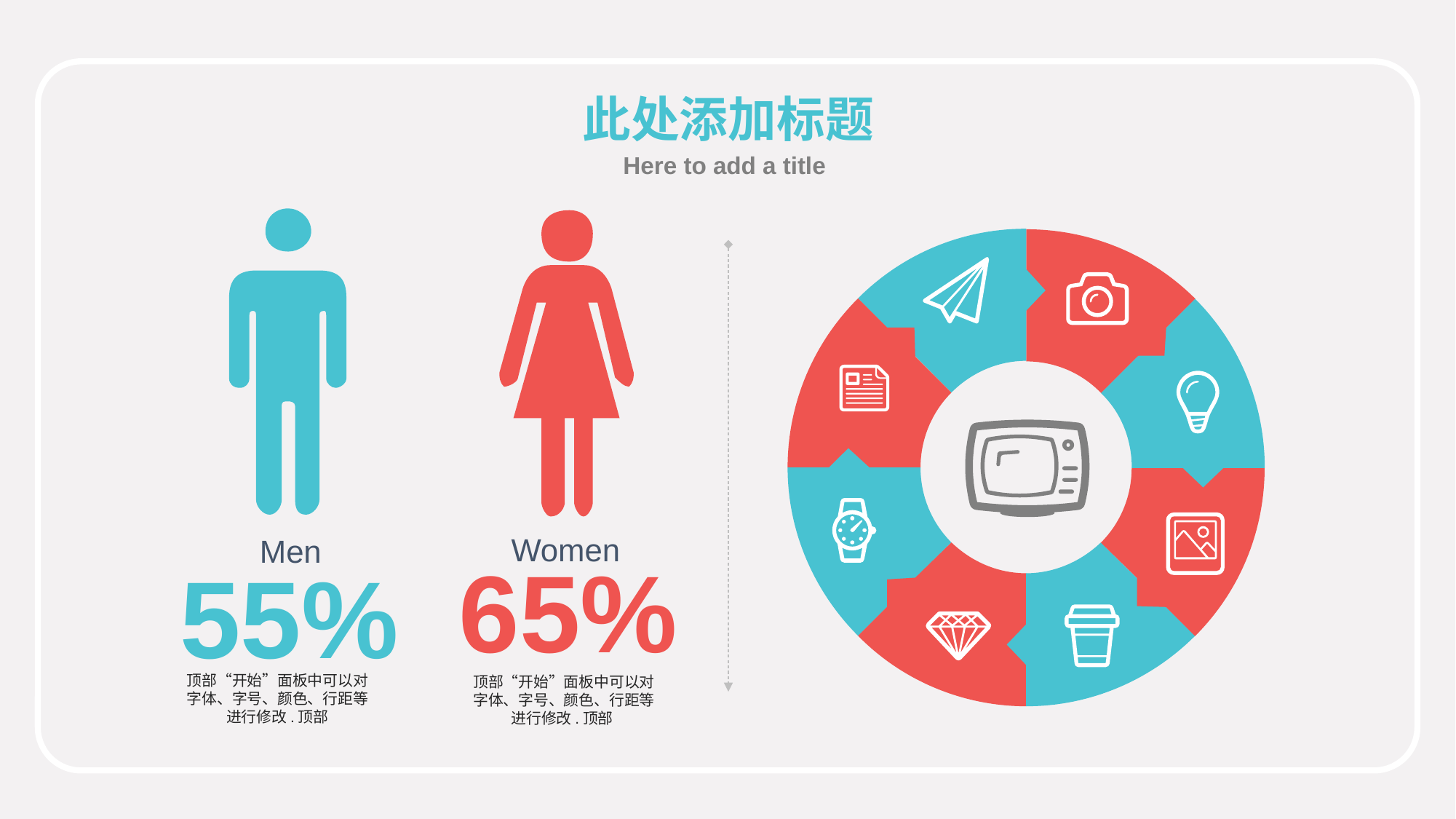

此处添加标题
Here to add a title

Women
Men
65%
55%

顶部“开始”面板中可以对字体、字号、颜色、行距等进行修改.顶部
顶部“开始”面板中可以对字体、字号、颜色、行距等进行修改.顶部